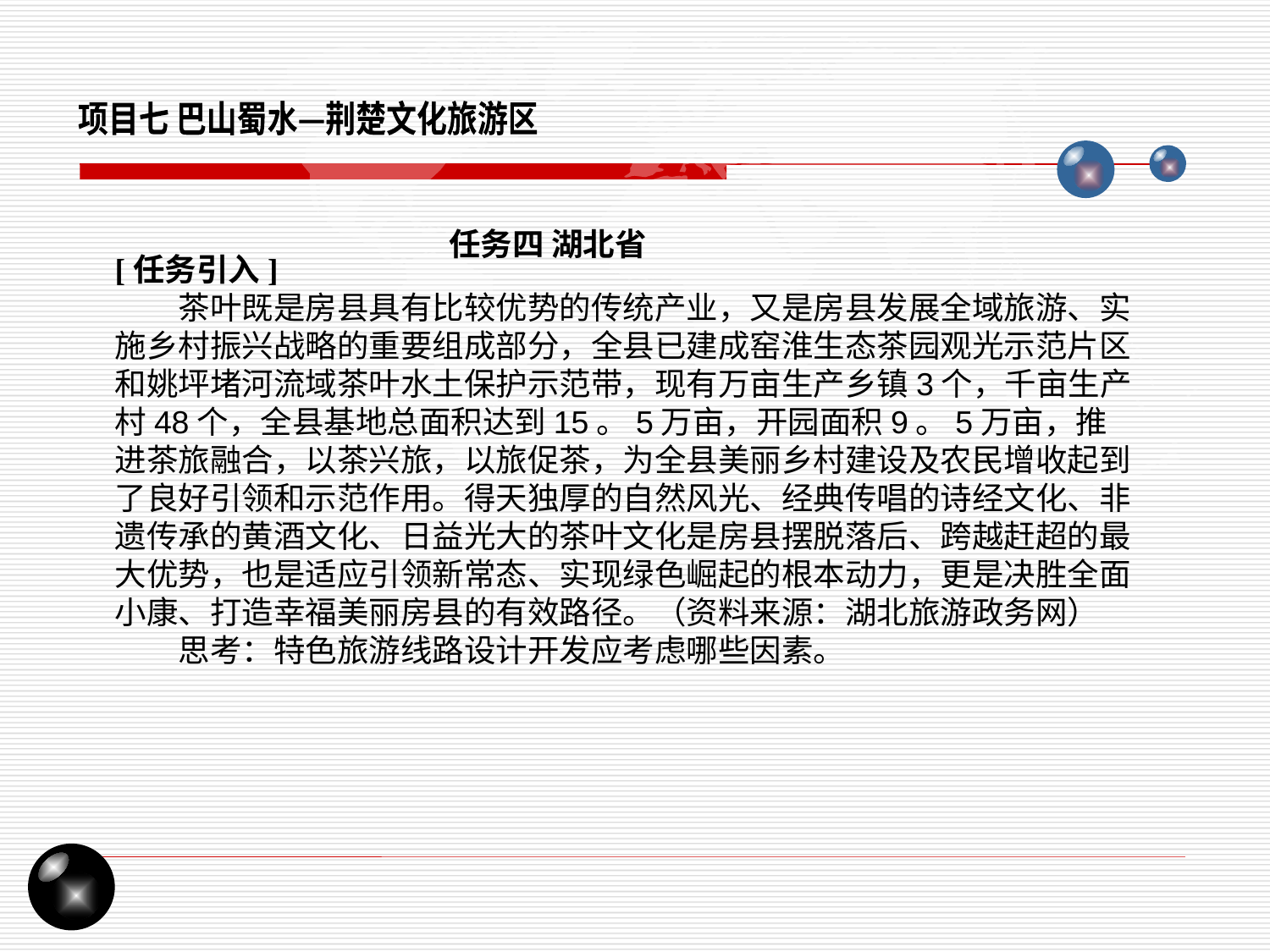

项目七 巴山蜀水—荆楚文化旅游区
任务四 湖北省
[任务引入]
茶叶既是房县具有比较优势的传统产业，又是房县发展全域旅游、实施乡村振兴战略的重要组成部分，全县已建成窑淮生态茶园观光示范片区和姚坪堵河流域茶叶水土保护示范带，现有万亩生产乡镇3个，千亩生产村48个，全县基地总面积达到15。5万亩，开园面积9。5万亩，推进茶旅融合，以茶兴旅，以旅促茶，为全县美丽乡村建设及农民增收起到了良好引领和示范作用。得天独厚的自然风光、经典传唱的诗经文化、非遗传承的黄酒文化、日益光大的茶叶文化是房县摆脱落后、跨越赶超的最大优势，也是适应引领新常态、实现绿色崛起的根本动力，更是决胜全面小康、打造幸福美丽房县的有效路径。（资料来源：湖北旅游政务网）
思考：特色旅游线路设计开发应考虑哪些因素。